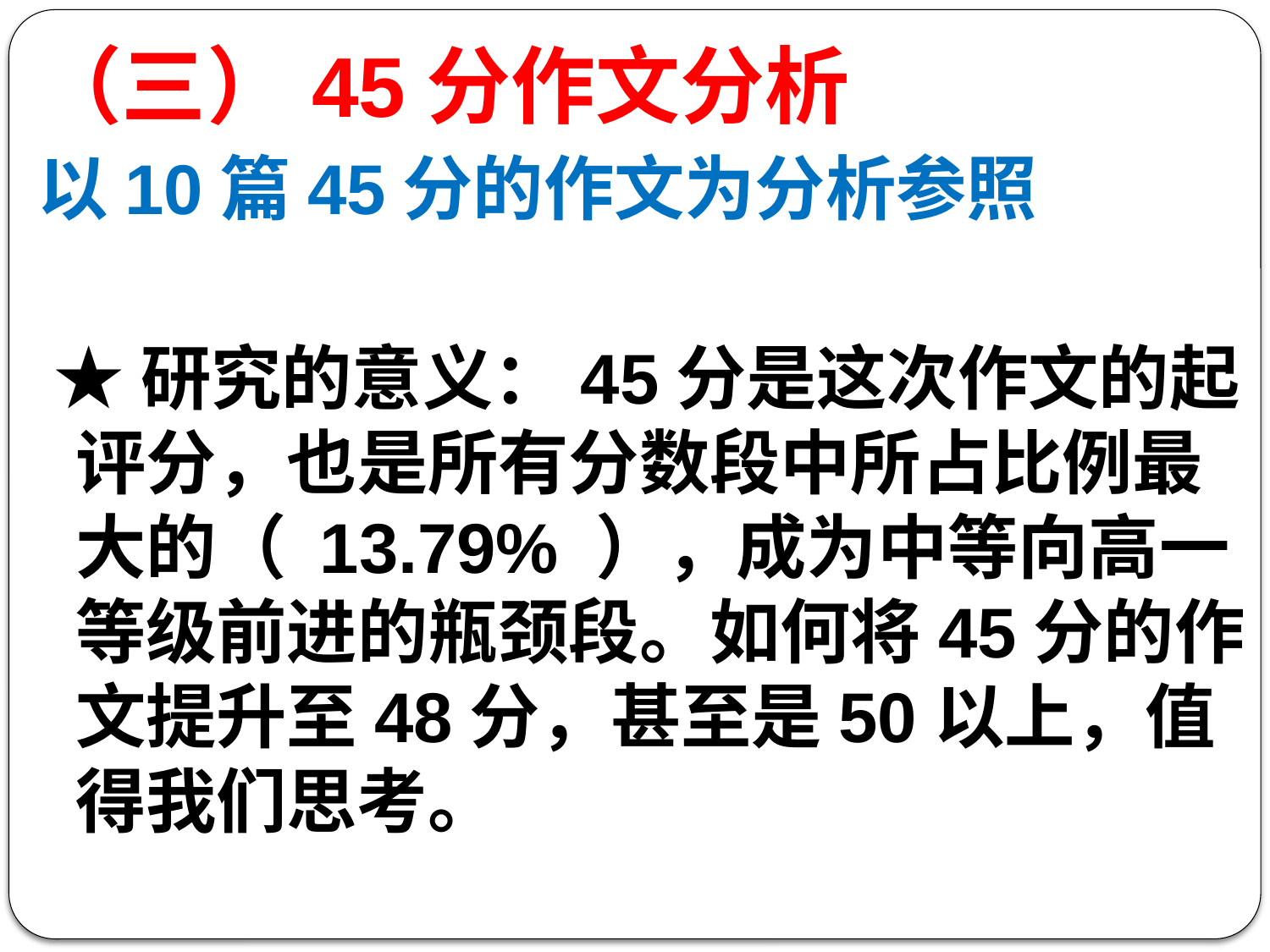

（三）45分作文分析
以10篇45分的作文为分析参照

 ★研究的意义：45分是这次作文的起评分，也是所有分数段中所占比例最大的（ 13.79% ），成为中等向高一等级前进的瓶颈段。如何将45分的作文提升至48分，甚至是50以上，值得我们思考。